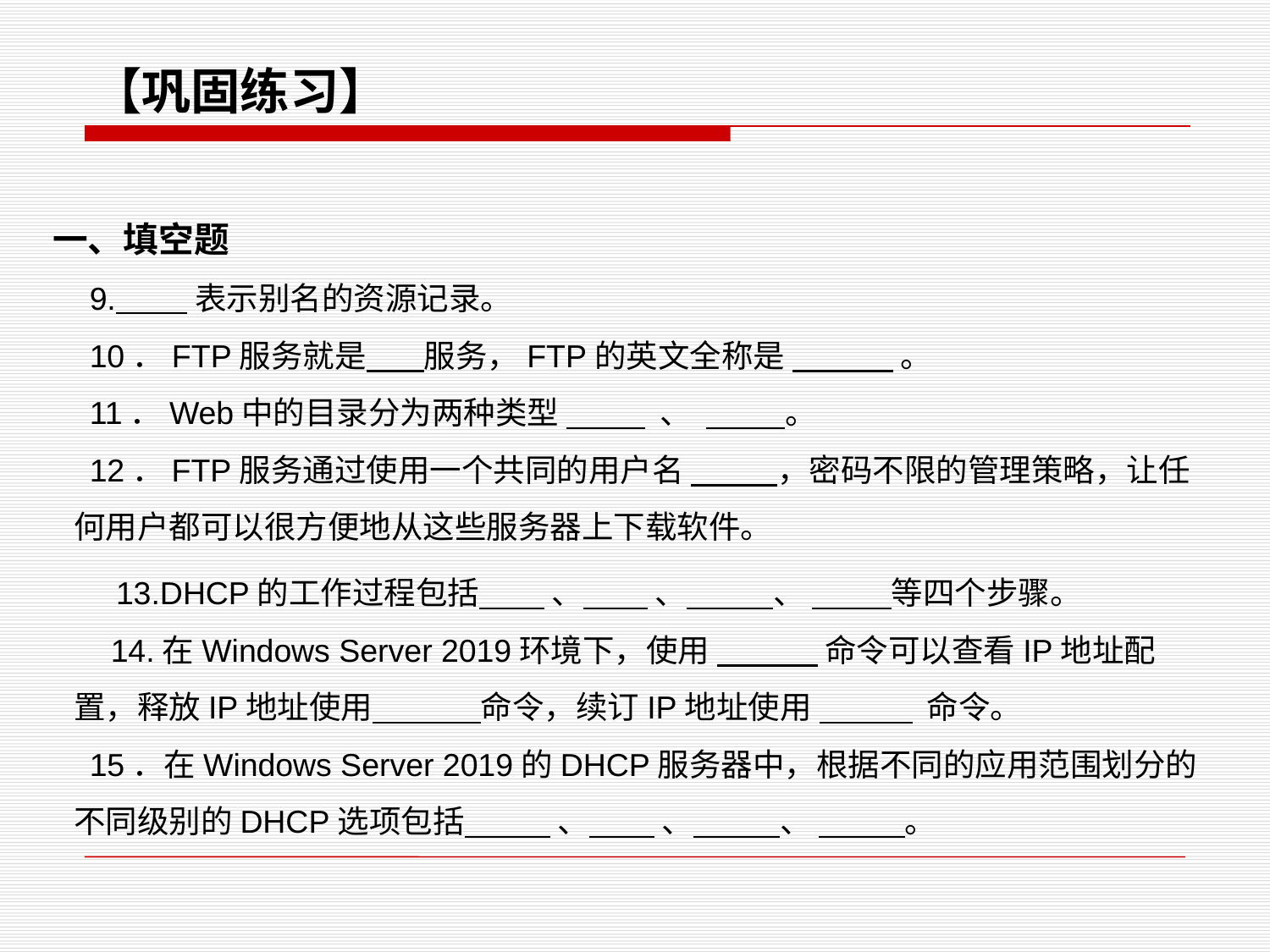

【巩固练习】

一、填空题
9.        表示别名的资源记录。
10．FTP服务就是        服务，FTP的英文全称是                。
11．Web中的目录分为两种类型              、             。
12．FTP服务通过使用一个共同的用户名             ，密码不限的管理策略，让任何用户都可以很方便地从这些服务器上下载软件。
13.DHCP的工作过程包括          、          、            、            等四个步骤。
14.在Windows Server 2019环境下，使用                命令可以查看IP地址配置，释放IP地址使用               命令，续订IP地址使用                命令。
15．在Windows Server 2019的DHCP服务器中，根据不同的应用范围划分的不同级别的DHCP选项包括             、          、            、             。
91